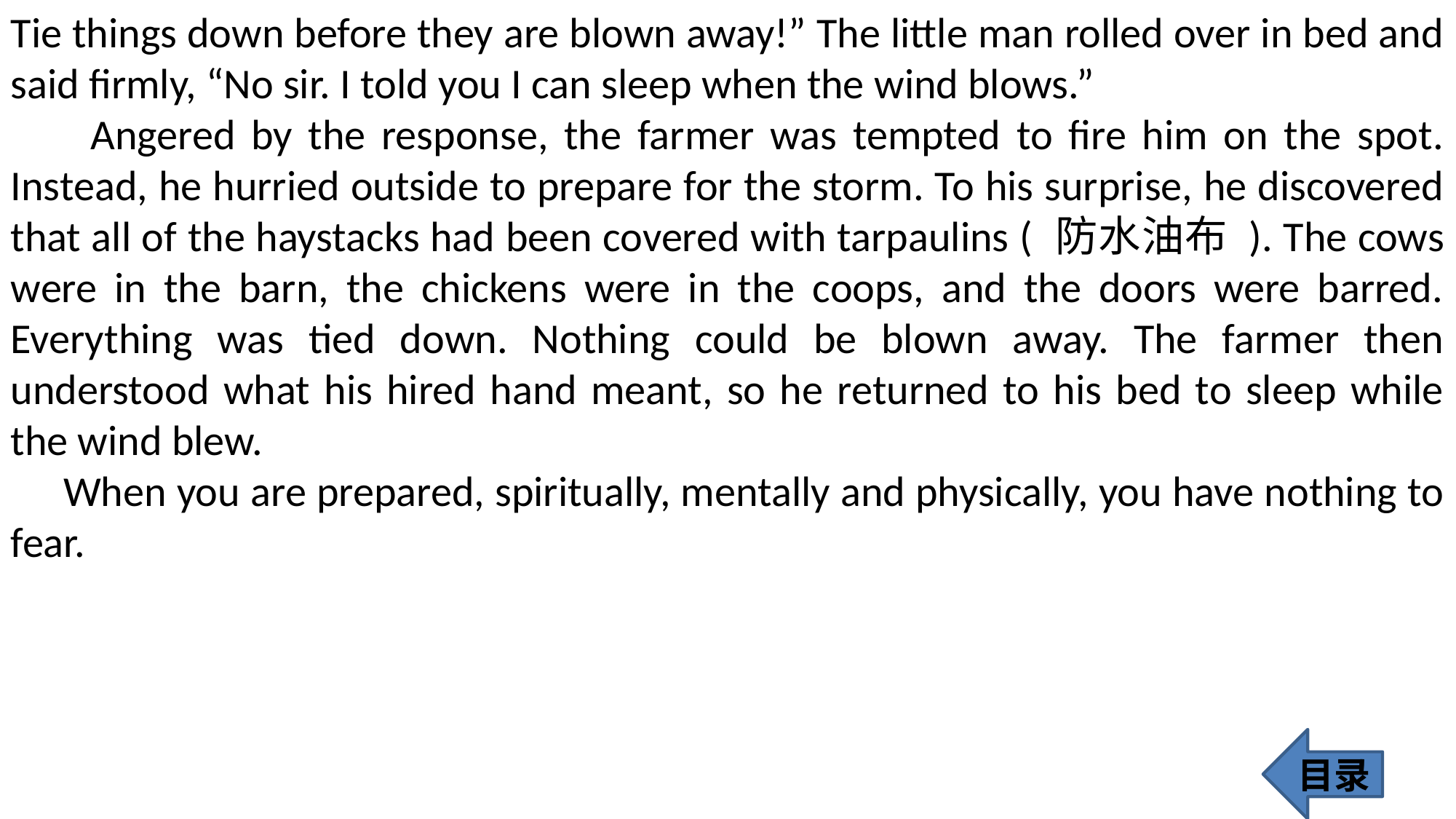

Tie things down before they are blown away!” The little man rolled over in bed and said firmly, “No sir. I told you I can sleep when the wind blows.”
     Angered by the response, the farmer was tempted to fire him on the spot. Instead, he hurried outside to prepare for the storm. To his surprise, he discovered that all of the haystacks had been covered with tarpaulins ( 防水油布 ). The cows were in the barn, the chickens were in the coops, and the doors were barred. Everything was tied down. Nothing could be blown away. The farmer then understood what his hired hand meant, so he returned to his bed to sleep while the wind blew.
     When you are prepared, spiritually, mentally and physically, you have nothing to fear.
目录
266